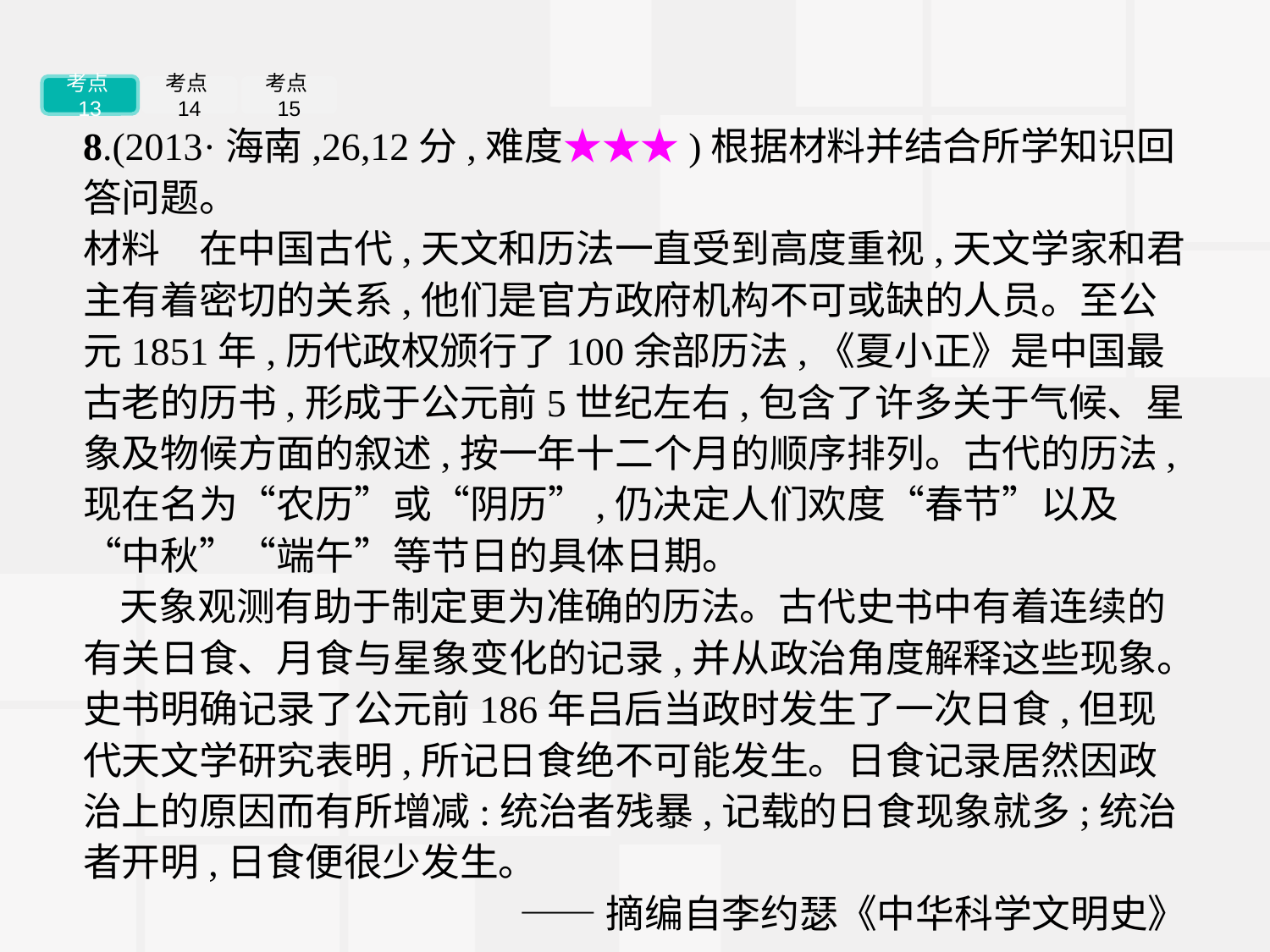

考点13
考点14
考点15
8.(2013·海南,26,12分,难度★★★)根据材料并结合所学知识回答问题。
材料　在中国古代,天文和历法一直受到高度重视,天文学家和君主有着密切的关系,他们是官方政府机构不可或缺的人员。至公元1851年,历代政权颁行了100余部历法,《夏小正》是中国最古老的历书,形成于公元前5世纪左右,包含了许多关于气候、星象及物候方面的叙述,按一年十二个月的顺序排列。古代的历法,现在名为“农历”或“阴历”,仍决定人们欢度“春节”以及“中秋”“端午”等节日的具体日期。
天象观测有助于制定更为准确的历法。古代史书中有着连续的有关日食、月食与星象变化的记录,并从政治角度解释这些现象。史书明确记录了公元前186年吕后当政时发生了一次日食,但现代天文学研究表明,所记日食绝不可能发生。日食记录居然因政治上的原因而有所增减:统治者残暴,记载的日食现象就多;统治者开明,日食便很少发生。
——摘编自李约瑟《中华科学文明史》